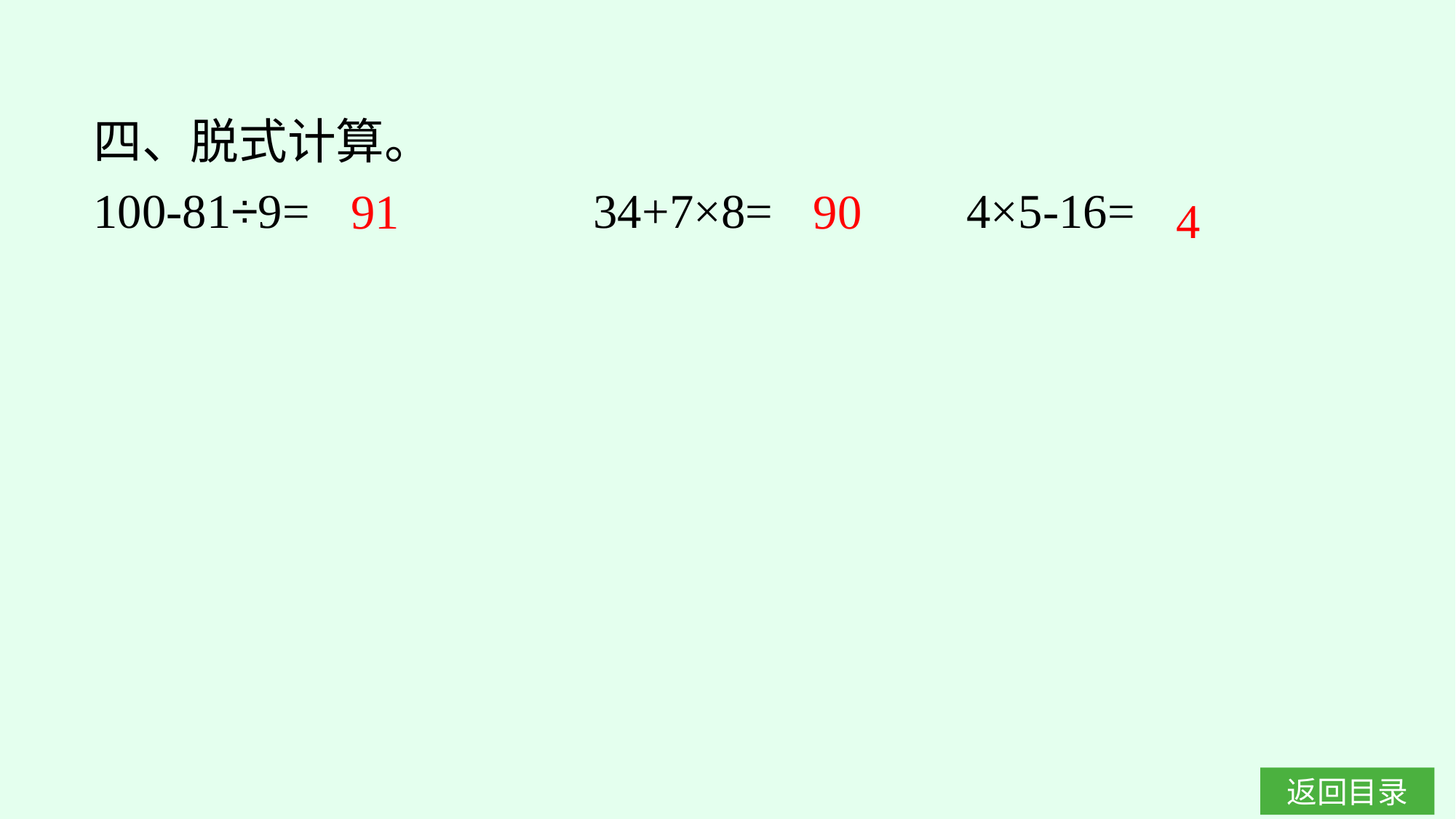

四、脱式计算。
100-81÷9=			34+7×8=		4×5-16=
90
91
4